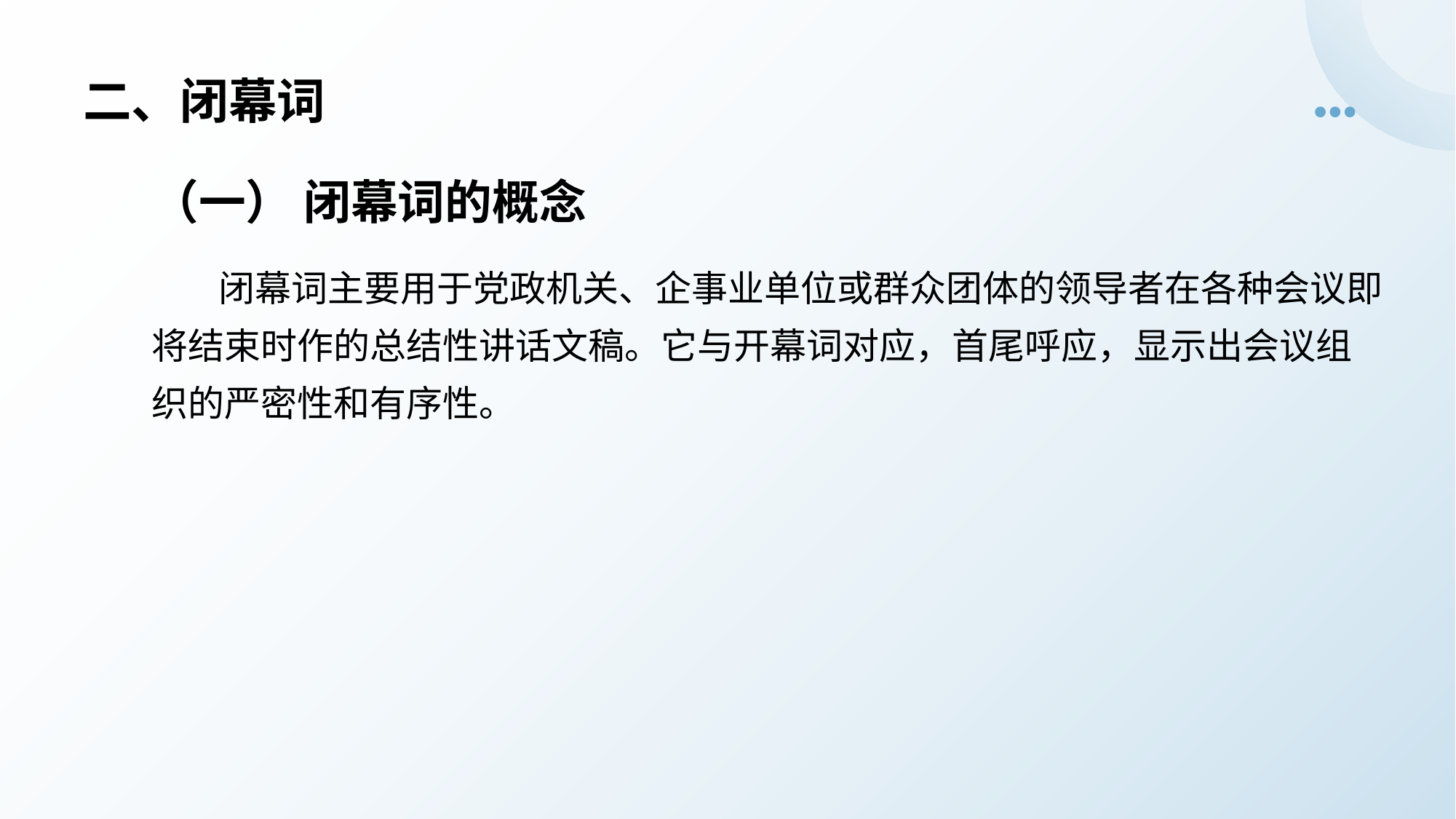

# 二、闭幕词
（一） 闭幕词的概念
      闭幕词主要用于党政机关、企事业单位或群众团体的领导者在各种会议即将结束时作的总结性讲话文稿。它与开幕词对应，首尾呼应，显示出会议组织的严密性和有序性。